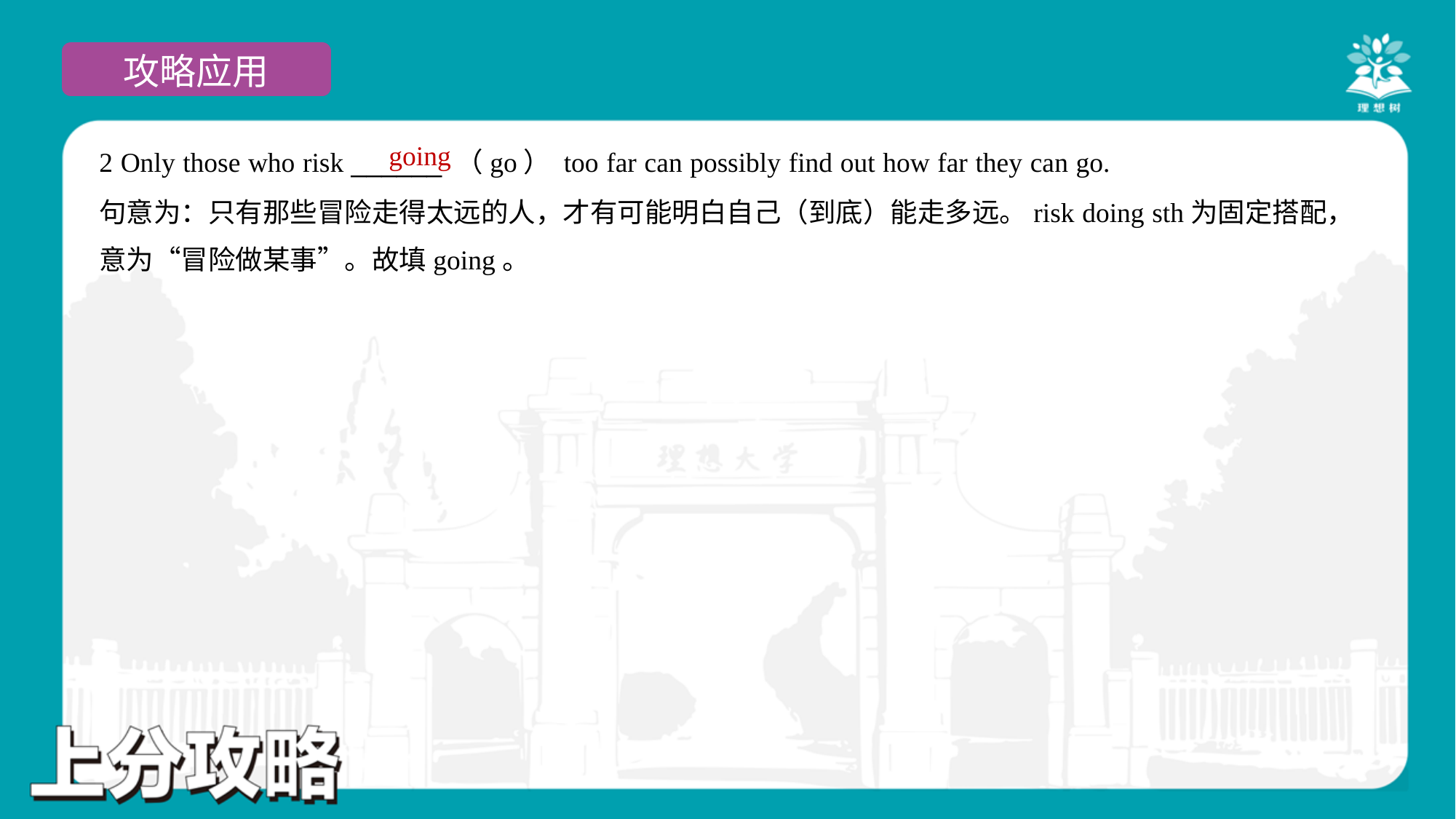

going
2 Only those who risk ______ （go） too far can possibly find out how far they can go.
句意为：只有那些冒险走得太远的人，才有可能明白自己（到底）能走多远。risk doing sth为固定搭配，
意为“冒险做某事”。故填going。